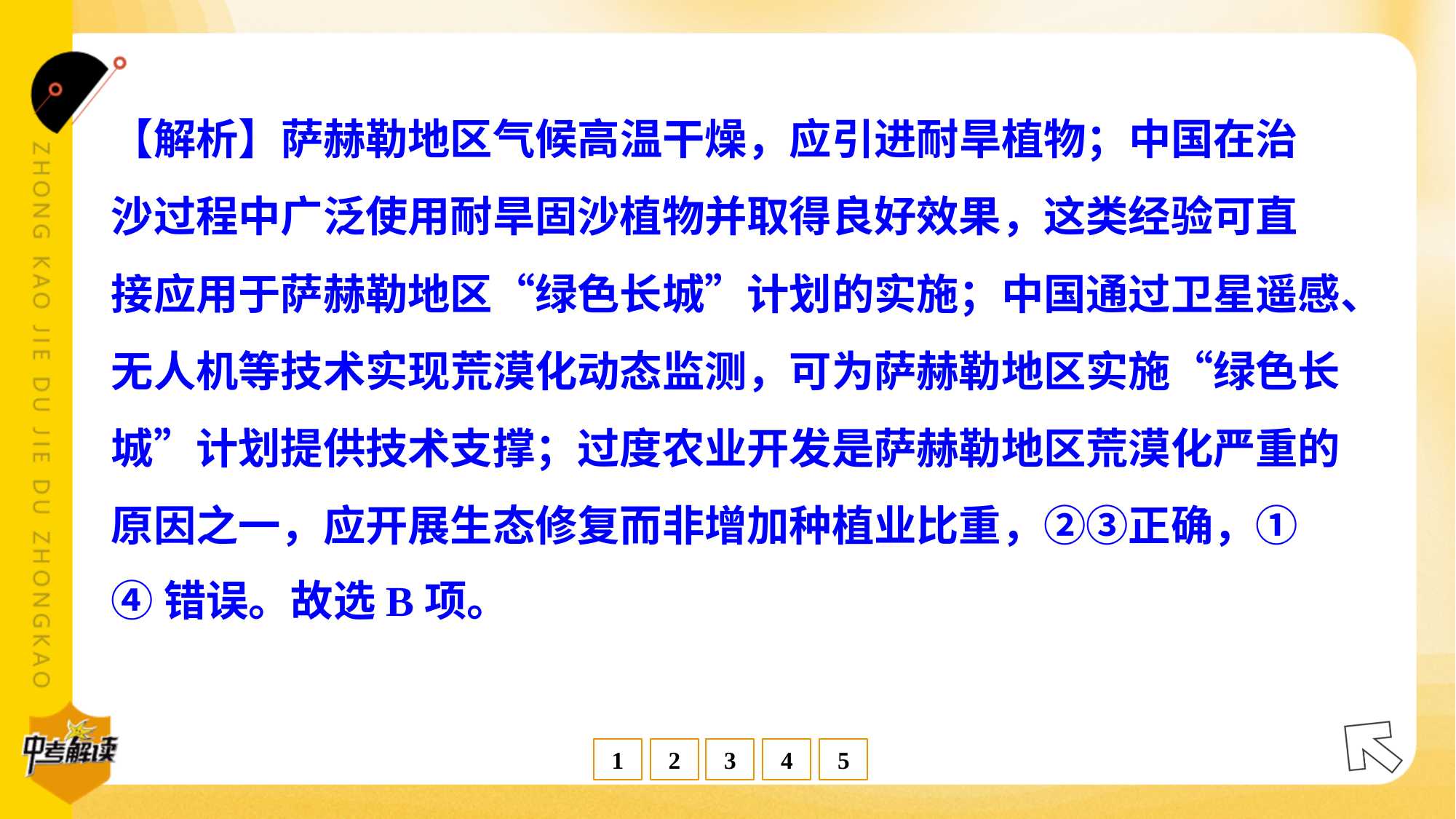

【解析】萨赫勒地区气候高温干燥，应引进耐旱植物；中国在治
沙过程中广泛使用耐旱固沙植物并取得良好效果，这类经验可直
接应用于萨赫勒地区“绿色长城”计划的实施；中国通过卫星遥感、
无人机等技术实现荒漠化动态监测，可为萨赫勒地区实施“绿色长
城”计划提供技术支撑；过度农业开发是萨赫勒地区荒漠化严重的
原因之一，应开展生态修复而非增加种植业比重，②③正确，①
④错误。故选B项。